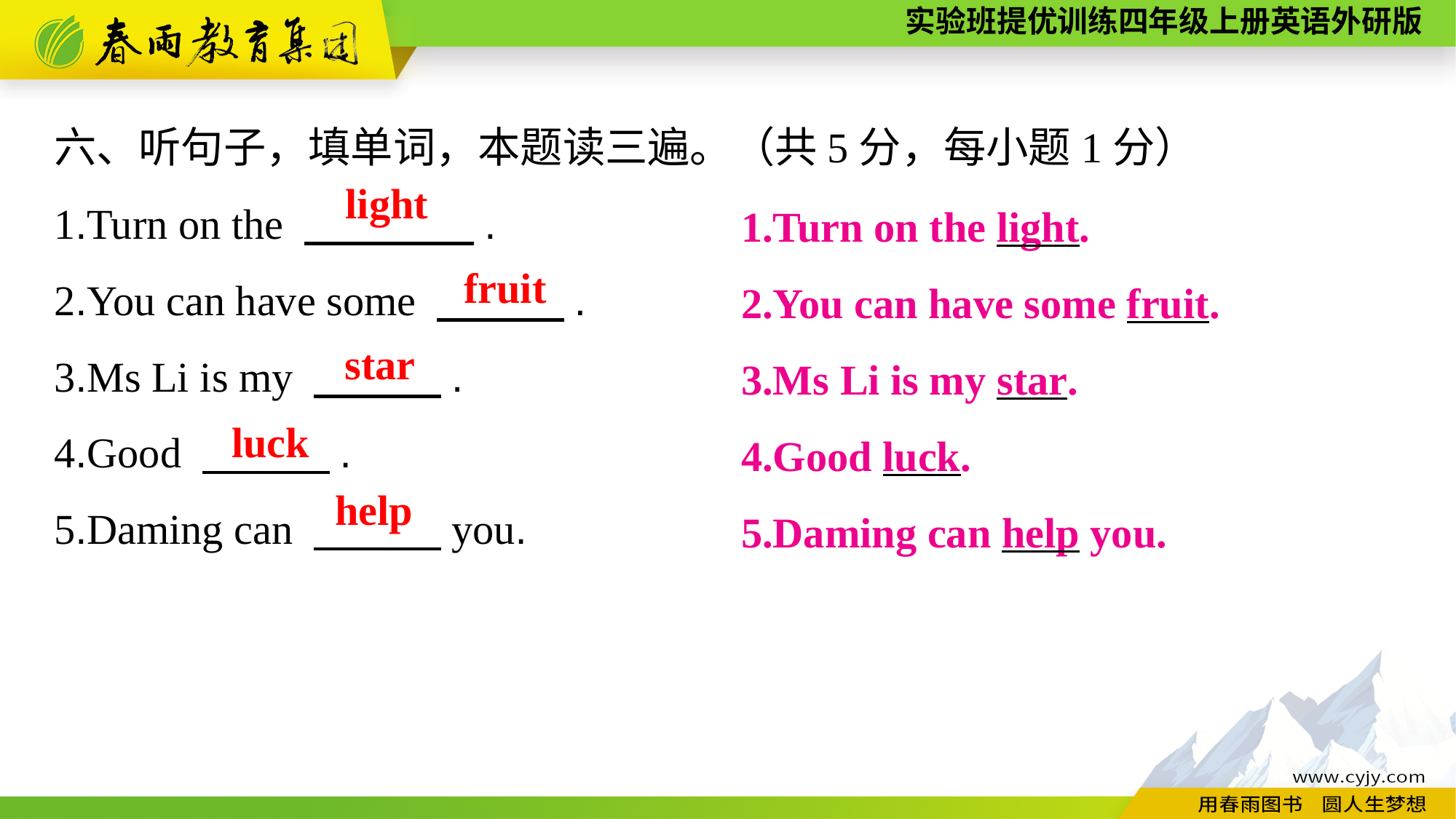

六、听句子，填单词，本题读三遍。（共5分，每小题1分）
1.Turn on the 　　　　.
2.You can have some 　　　.
3.Ms Li is my 　　　.
4.Good 　　　.
5.Daming can 　　　you.
1.Turn on the light.
2.You can have some fruit.
3.Ms Li is my star.
4.Good luck.
5.Daming can help you.
 light
fruit
star
luck
help